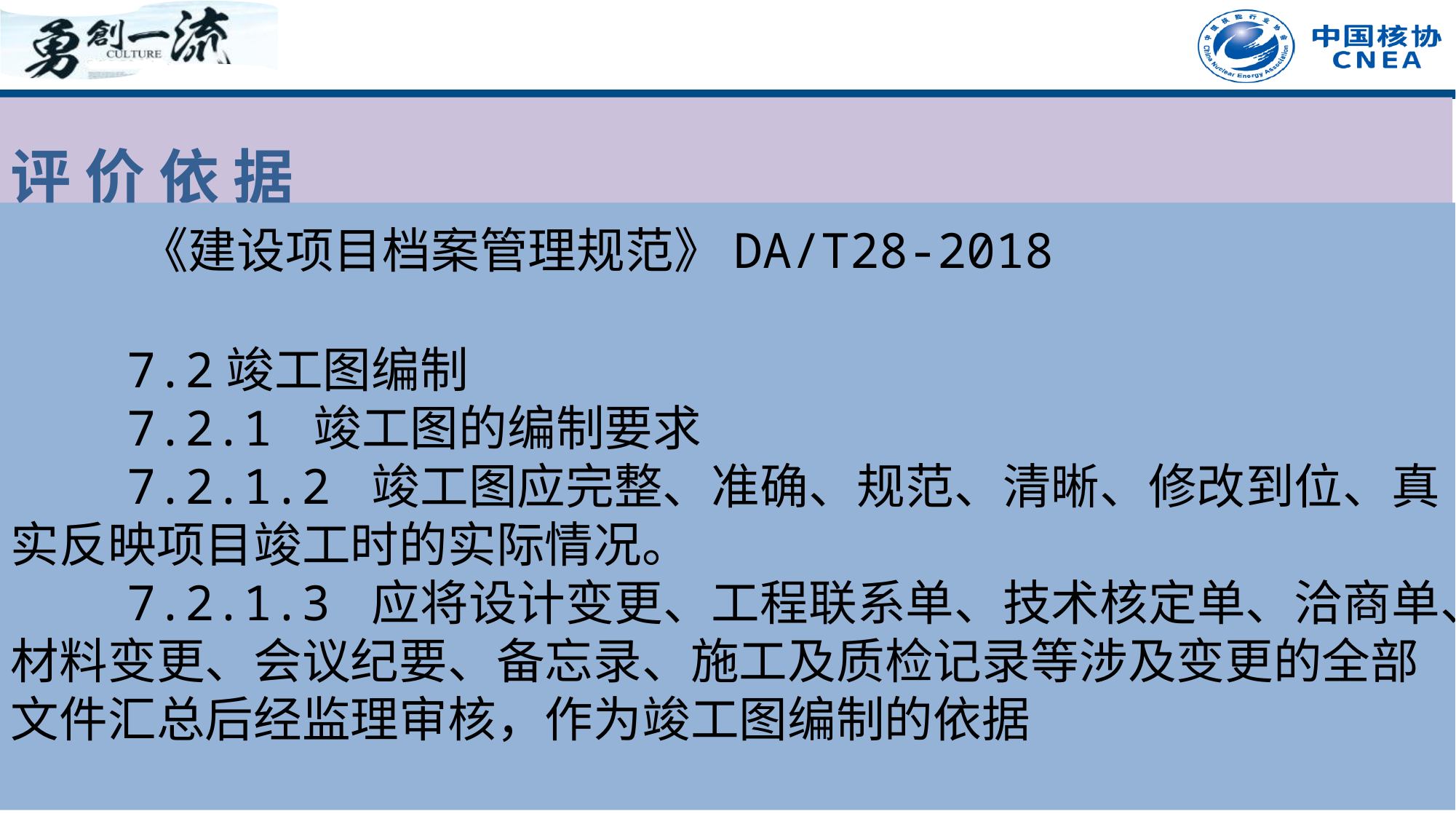

评 价 依 据
          《建设项目档案管理规范》DA/T28-2018
    7.2竣工图编制
    7.2.1 竣工图的编制要求
    7.2.1.2 竣工图应完整、准确、规范、清晰、修改到位、真实反映项目竣工时的实际情况。
    7.2.1.3 应将设计变更、工程联系单、技术核定单、洽商单、材料变更、会议纪要、备忘录、施工及质检记录等涉及变更的全部文件汇总后经监理审核，作为竣工图编制的依据